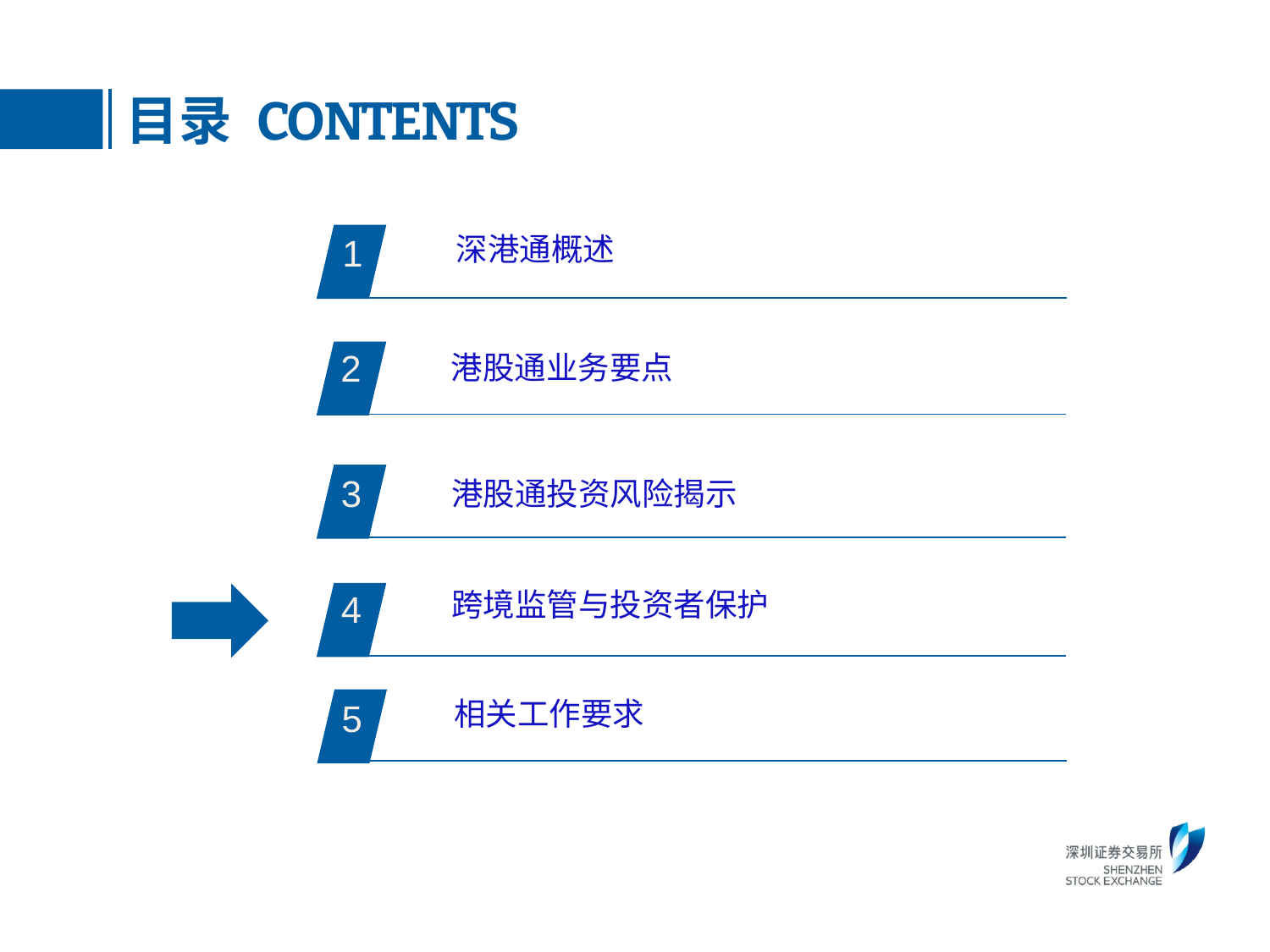

目录 CONTENTS

1

深港通概述
2

港股通业务要点
港股通投资风险揭示
3

4

跨境监管与投资者保护
相关工作要求

5